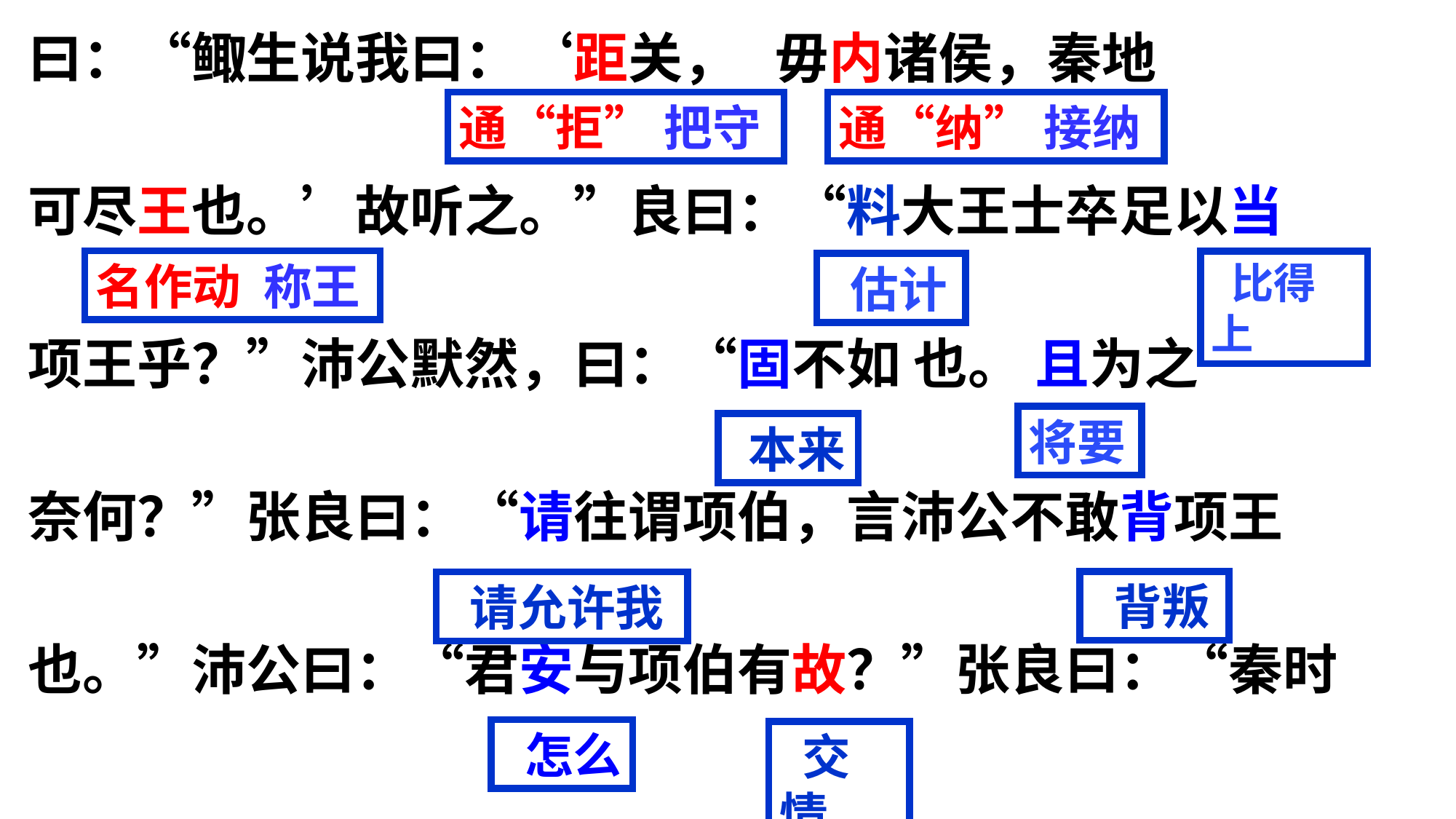

曰：“鲰生说我曰：‘距关，   毋内诸侯，秦地

可尽王也。’故听之。”良曰：“料大王士卒足以当

项王乎？”沛公默然，曰：“固不如 也。 且为之

奈何？”张良曰：“请往谓项伯，言沛公不敢背项王

也。”沛公曰：“君安与项伯有故？”张良曰：“秦时

通“拒” 把守
通“纳” 接纳

名作动  称王
 比得上
 估计
将要
 本来

 背叛
 请允许我

 怎么

 交情